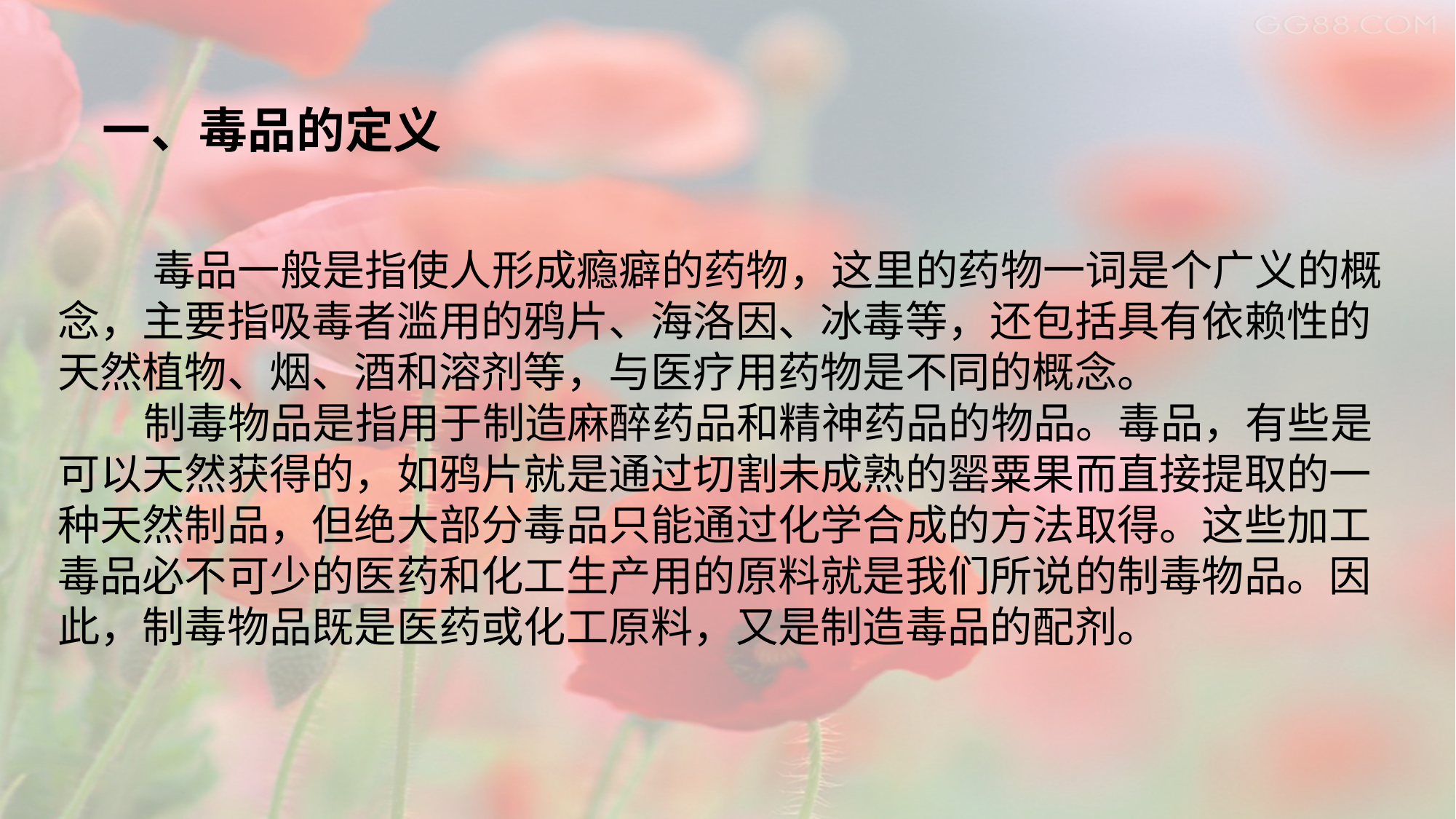

一、毒品的定义
         毒品一般是指使人形成瘾癖的药物，这里的药物一词是个广义的概
念，主要指吸毒者滥用的鸦片、海洛因、冰毒等，还包括具有依赖性的
天然植物、烟、酒和溶剂等，与医疗用药物是不同的概念。
        制毒物品是指用于制造麻醉药品和精神药品的物品。毒品，有些是
可以天然获得的，如鸦片就是通过切割未成熟的罂粟果而直接提取的一
种天然制品，但绝大部分毒品只能通过化学合成的方法取得。这些加工
毒品必不可少的医药和化工生产用的原料就是我们所说的制毒物品。因
此，制毒物品既是医药或化工原料，又是制造毒品的配剂。